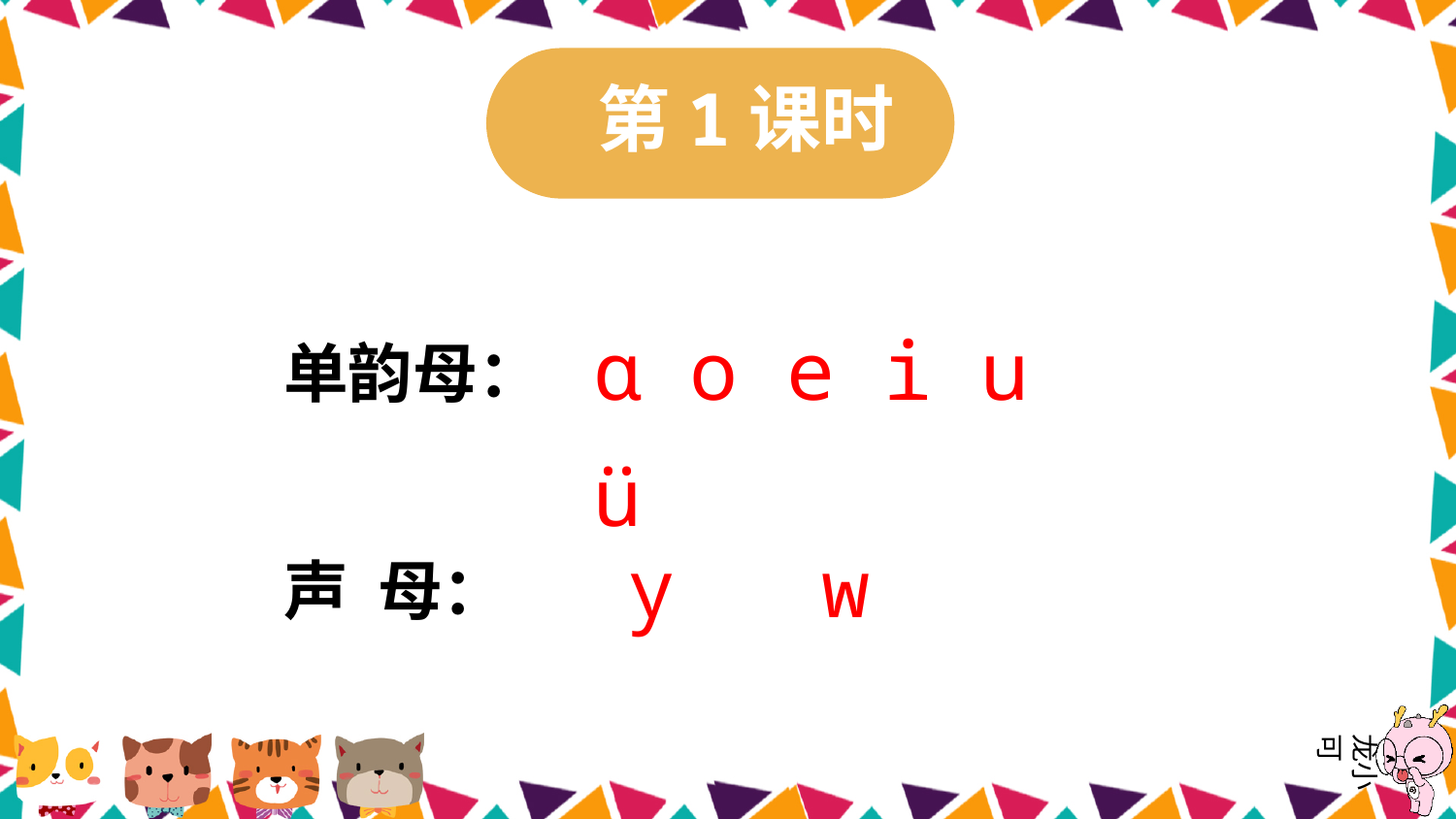

第1课时
ɑ o e i u ü
单韵母：
y   w
声  母：